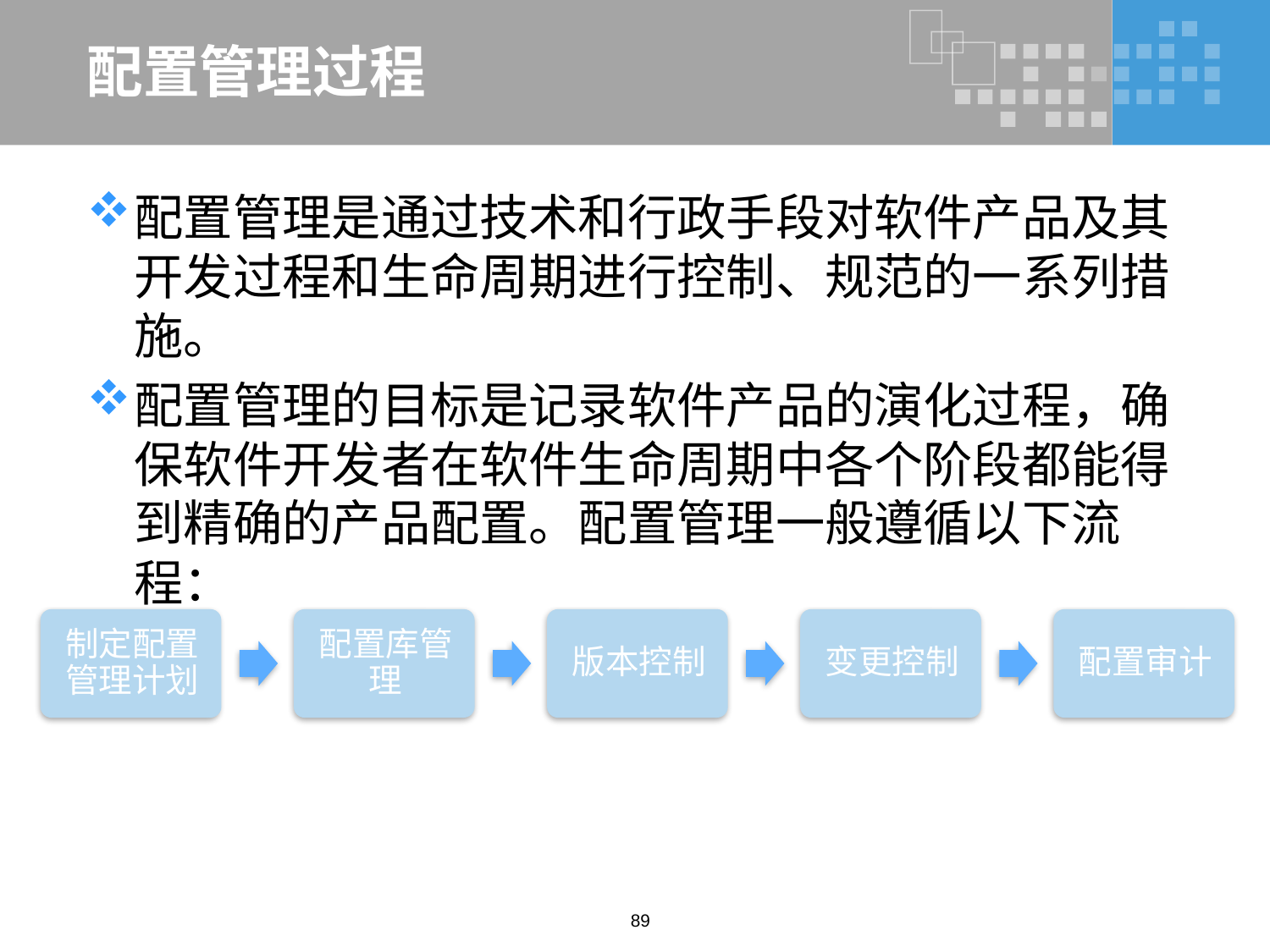

# 配置管理过程
配置管理是通过技术和行政手段对软件产品及其开发过程和生命周期进行控制、规范的一系列措施。
配置管理的目标是记录软件产品的演化过程，确保软件开发者在软件生命周期中各个阶段都能得到精确的产品配置。配置管理一般遵循以下流程：

制定配置管理计划

配置库管理

版本控制

变更控制

配置审计
89